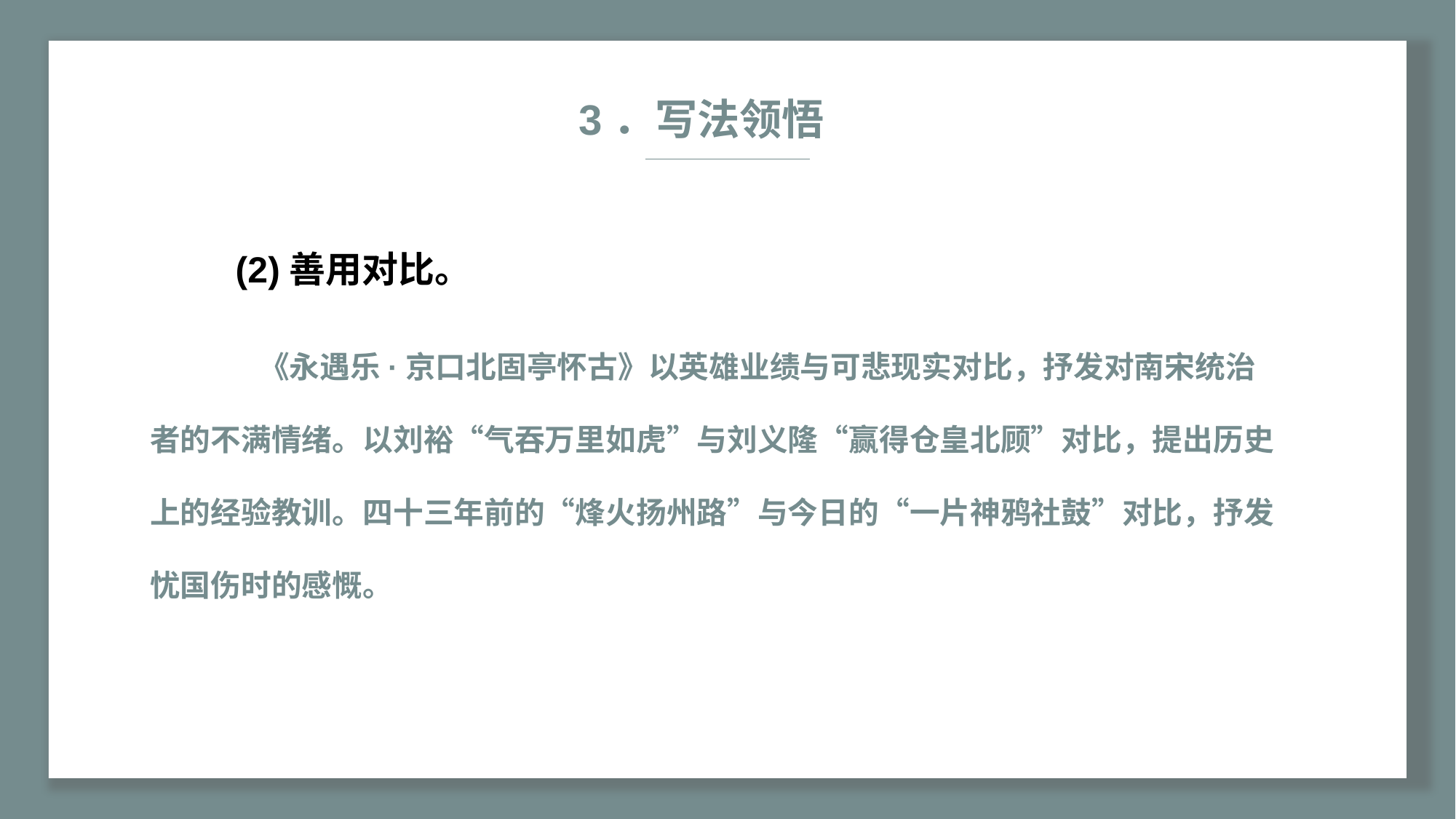

3．写法领悟
 (2)善用对比。
	《永遇乐·京口北固亭怀古》以英雄业绩与可悲现实对比，抒发对南宋统治者的不满情绪。以刘裕“气吞万里如虎”与刘义隆“赢得仓皇北顾”对比，提出历史上的经验教训。四十三年前的“烽火扬州路”与今日的“一片神鸦社鼓”对比，抒发忧国伤时的感慨。